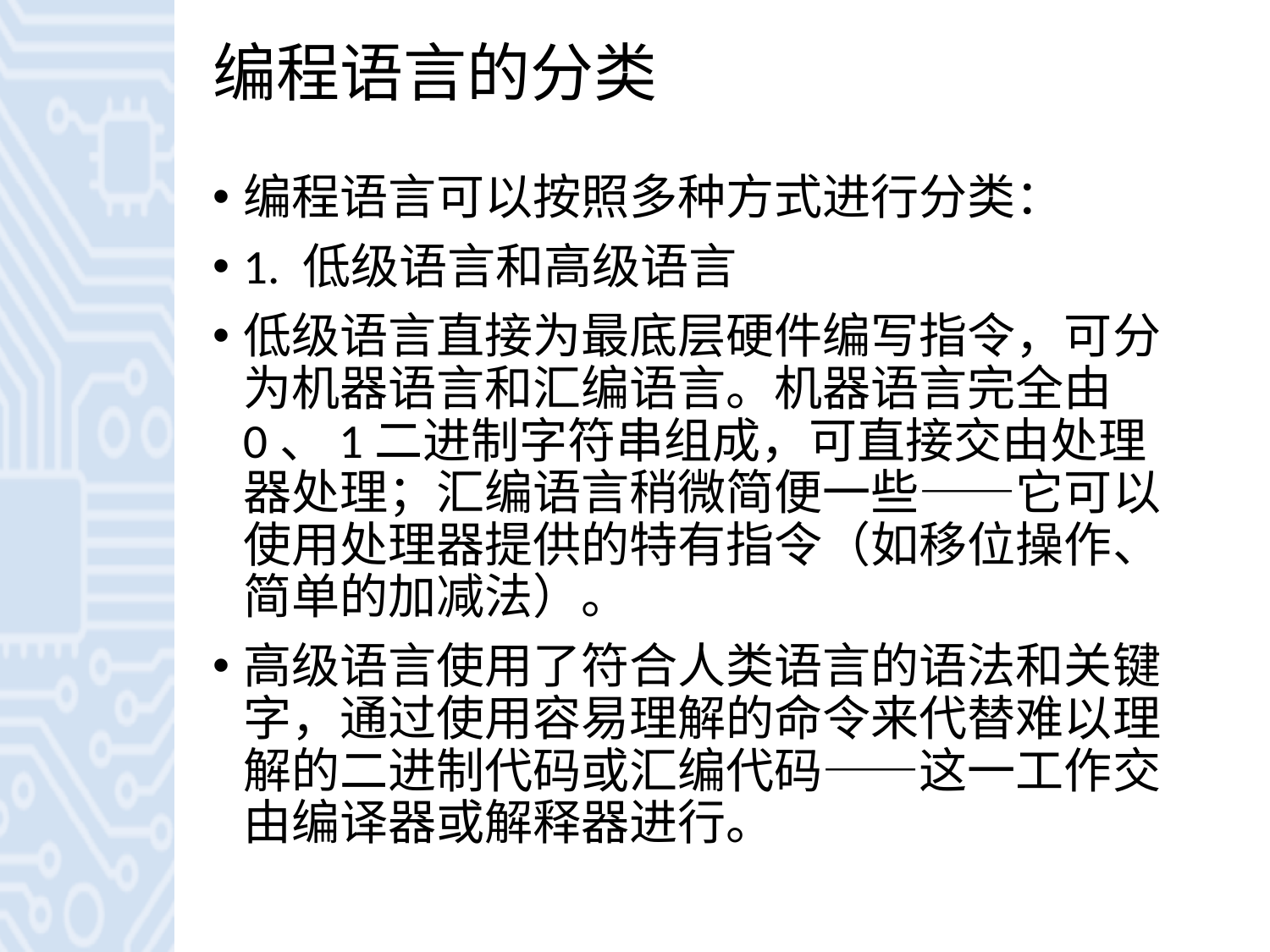

# 编程语言的分类
编程语言可以按照多种方式进行分类：
1. 低级语言和高级语言
低级语言直接为最底层硬件编写指令，可分为机器语言和汇编语言。机器语言完全由0、1二进制字符串组成，可直接交由处理器处理；汇编语言稍微简便一些——它可以使用处理器提供的特有指令（如移位操作、简单的加减法）。
高级语言使用了符合人类语言的语法和关键字，通过使用容易理解的命令来代替难以理解的二进制代码或汇编代码——这一工作交由编译器或解释器进行。